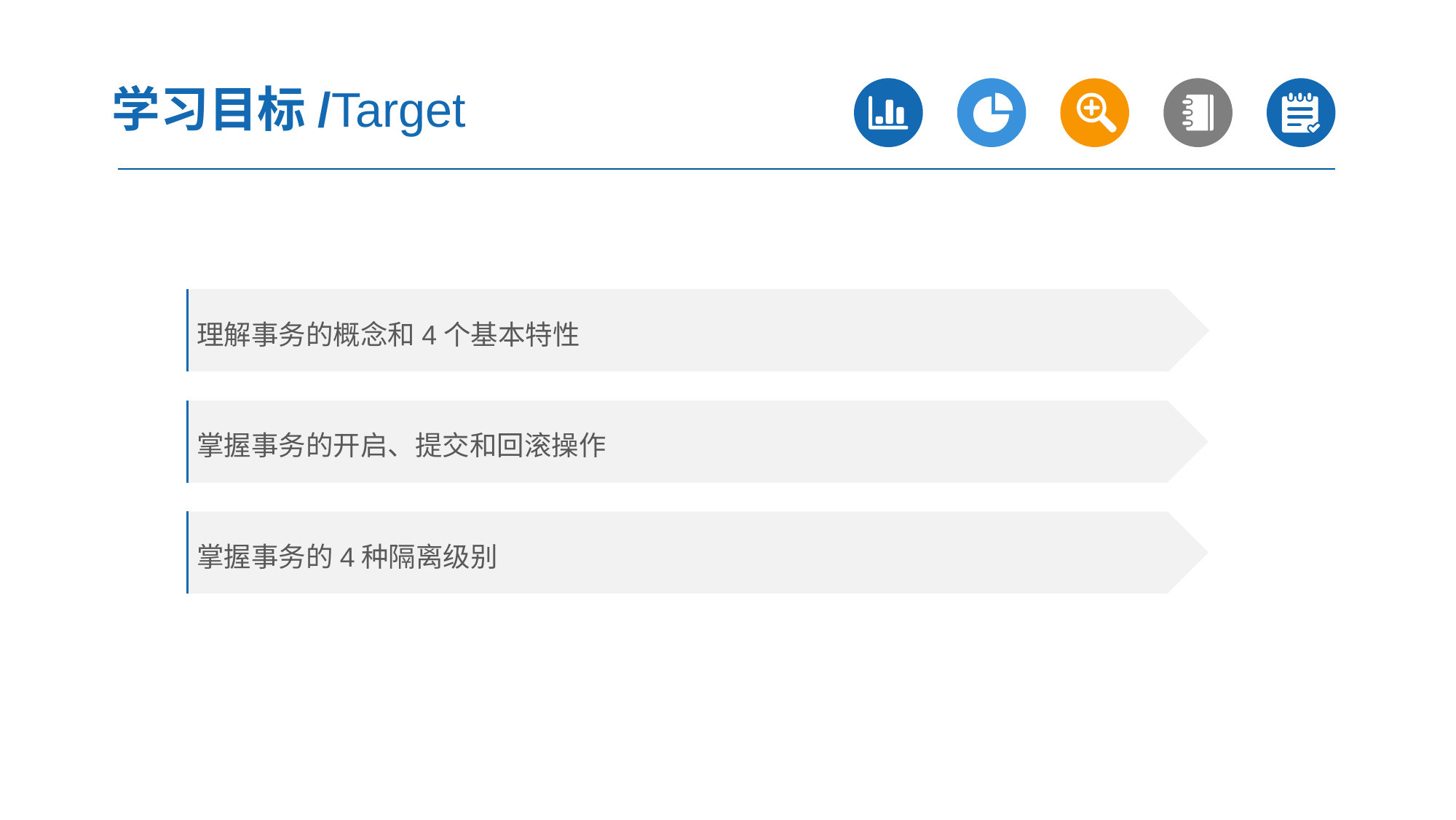

学习目标/Target
理解事务的概念和4个基本特性

掌握事务的开启、提交和回滚操作

掌握事务的4种隔离级别